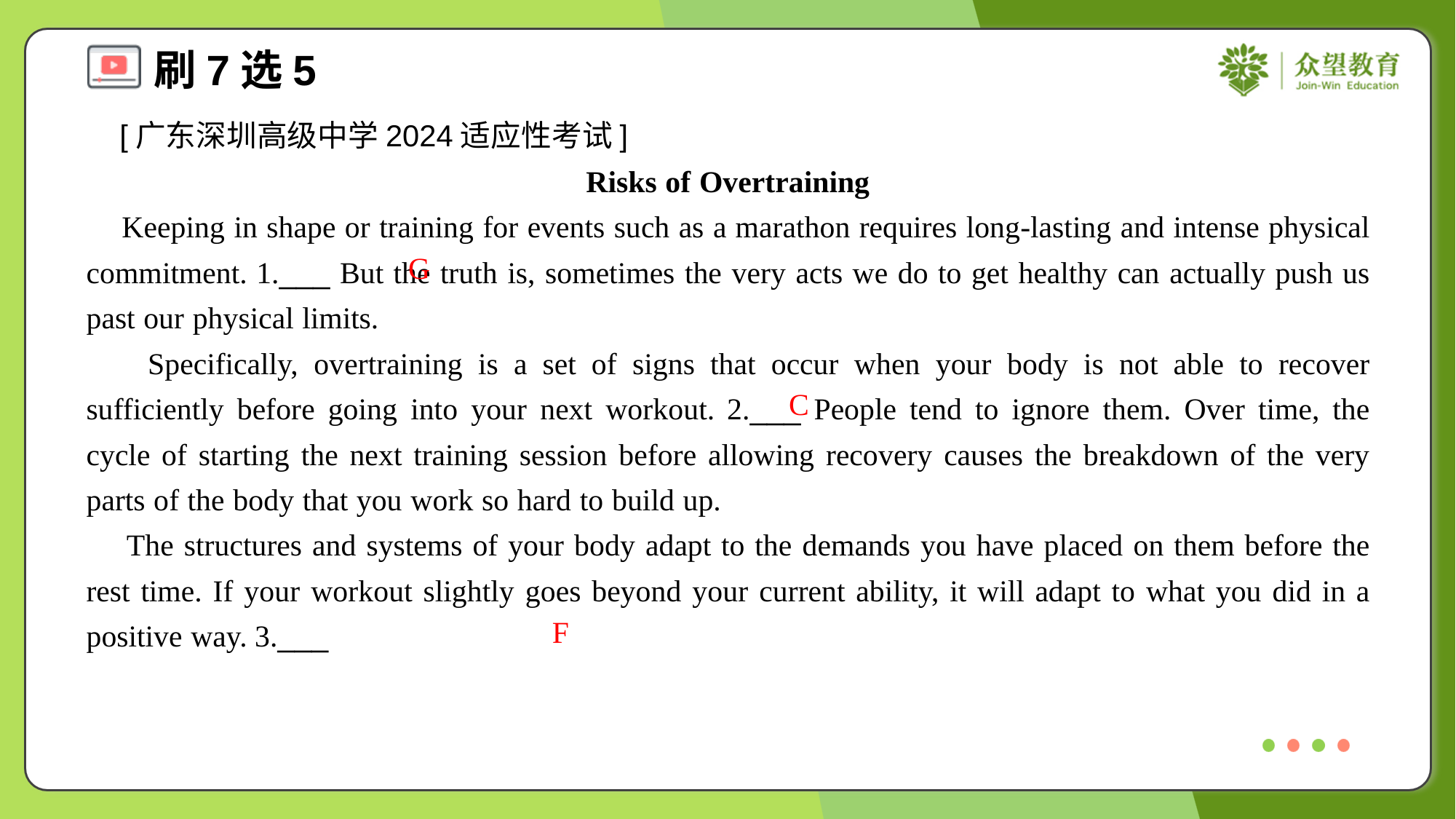

[广东深圳高级中学2024适应性考试]
Risks of Overtraining
    Keeping in shape or training for events such as a marathon requires long-lasting and intense physical commitment. 1.___ But the truth is, sometimes the very acts we do to get healthy can actually push us past our physical limits.
    Specifically, overtraining is a set of signs that occur when your body is not able to recover sufficiently before going into your next workout. 2.___ People tend to ignore them. Over time, the cycle of starting the next training session before allowing recovery causes the breakdown of the very parts of the body that you work so hard to build up.
    The structures and systems of your body adapt to the demands you have placed on them before the rest time. If your workout slightly goes beyond your current ability, it will adapt to what you did in a positive way. 3.___

G
C
F